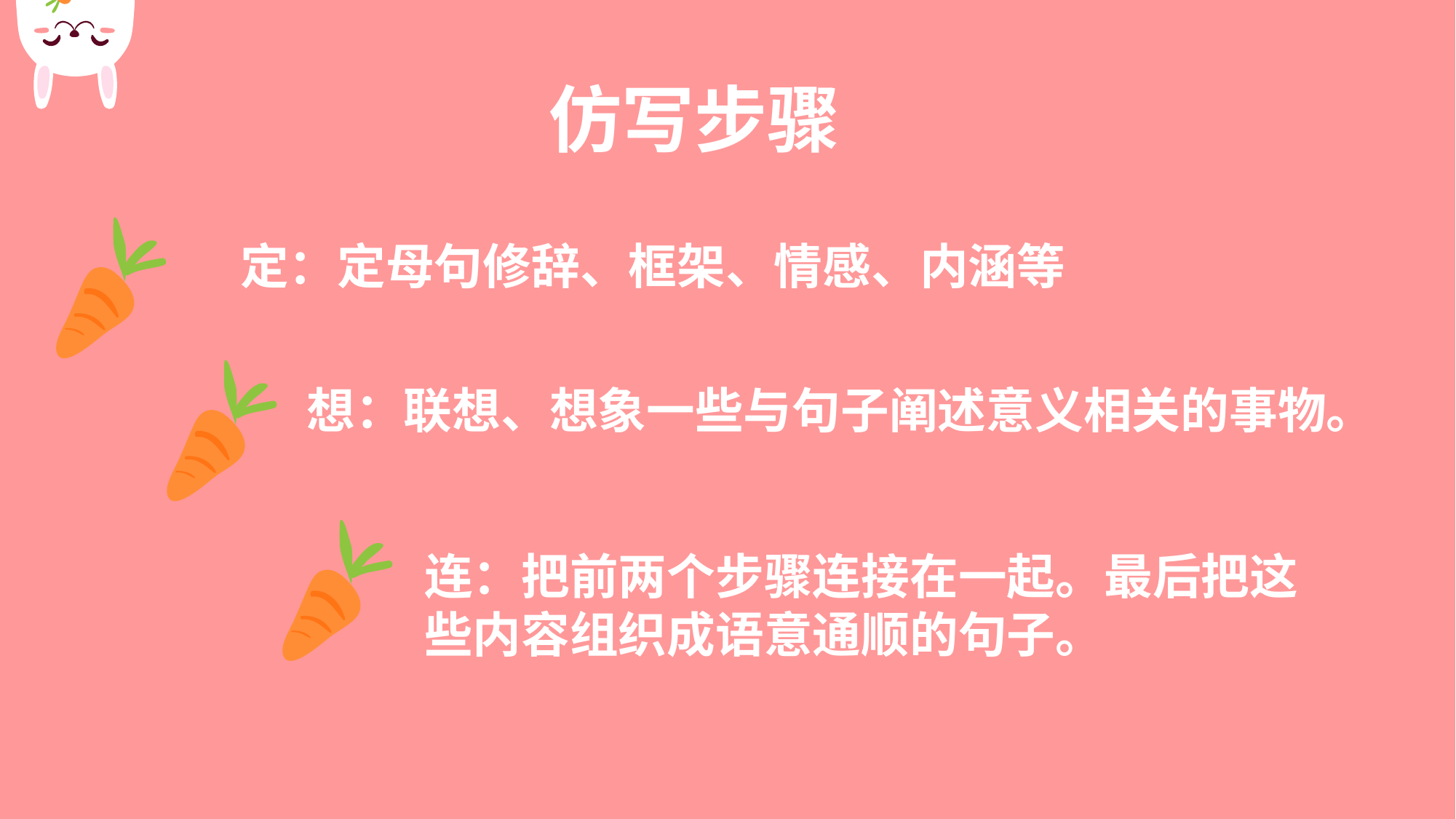

仿写步骤

定：定母句修辞、框架、情感、内涵等

想：联想、想象一些与句子阐述意义相关的事物。

连：把前两个步骤连接在一起。最后把这些内容组织成语意通顺的句子。